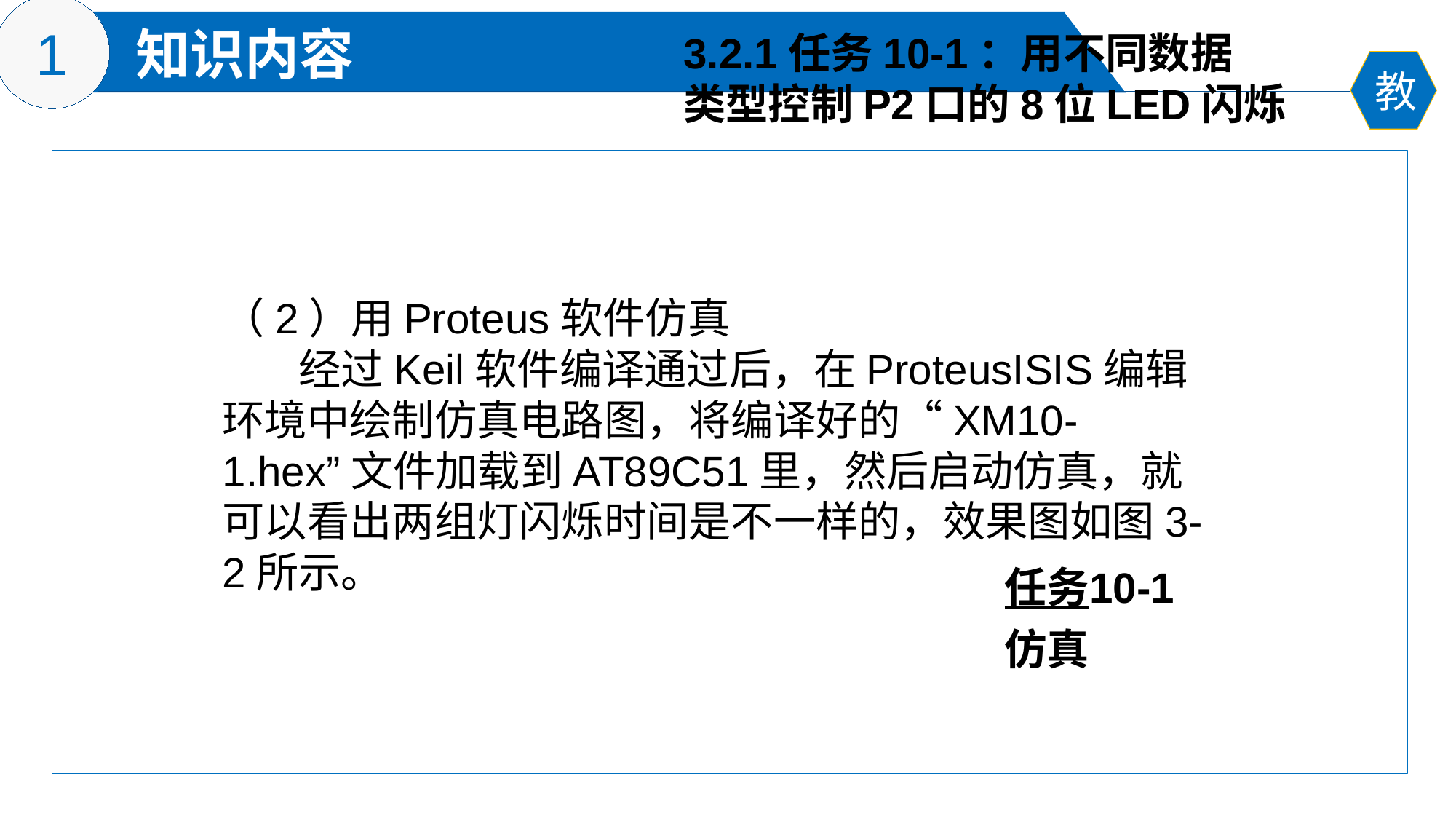

3.2.1任务10-1：用不同数据
类型控制P2口的8位LED闪烁
（2）用Proteus软件仿真
       经过Keil软件编译通过后，在ProteusISIS编辑环境中绘制仿真电路图，将编译好的“XM10-1.hex”文件加载到AT89C51里，然后启动仿真，就可以看出两组灯闪烁时间是不一样的，效果图如图3-2所示。
任务10-1仿真